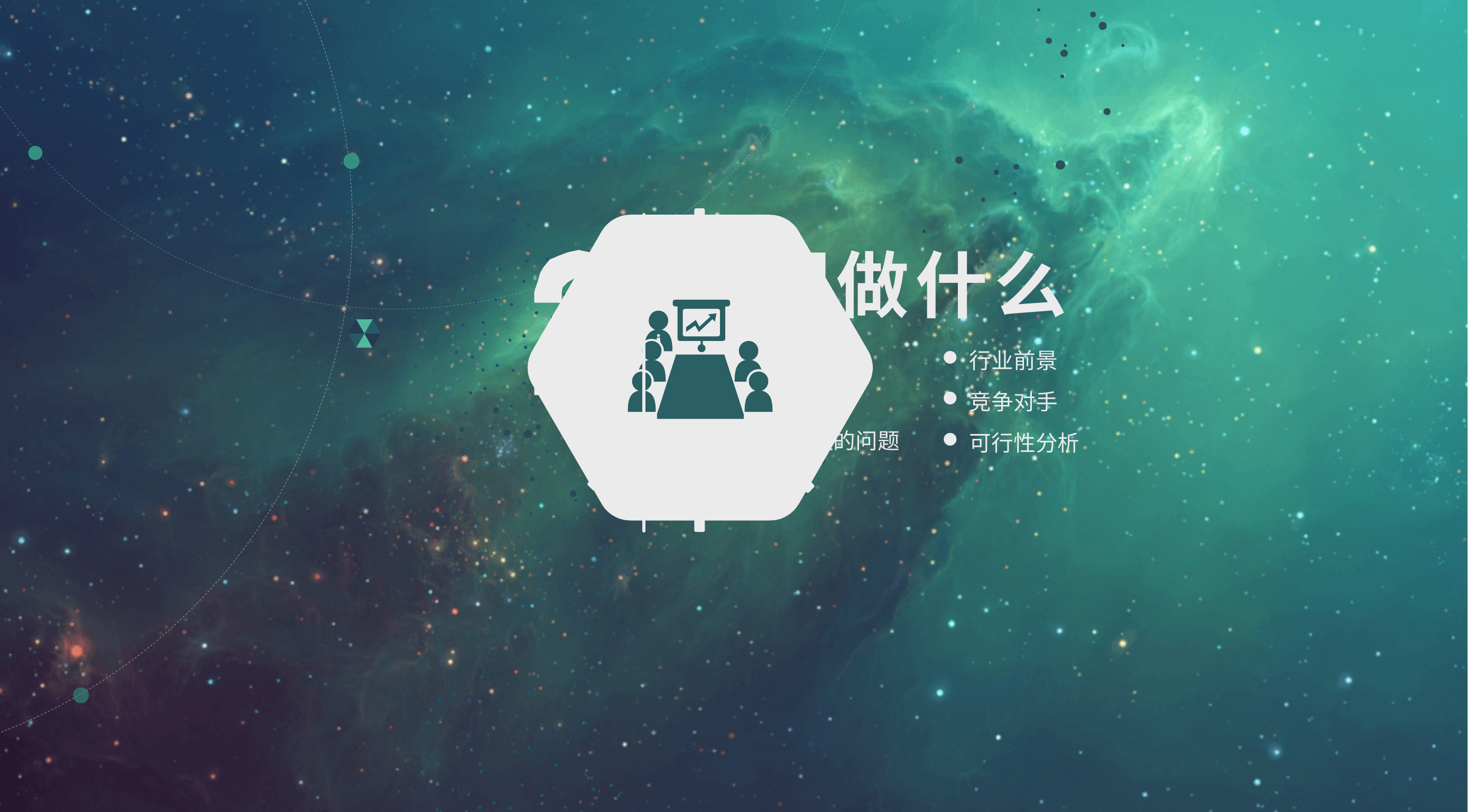

我们做什么

项目来源
行业前景

需求分析
竞争对手
项目解决的问题
可行性分析